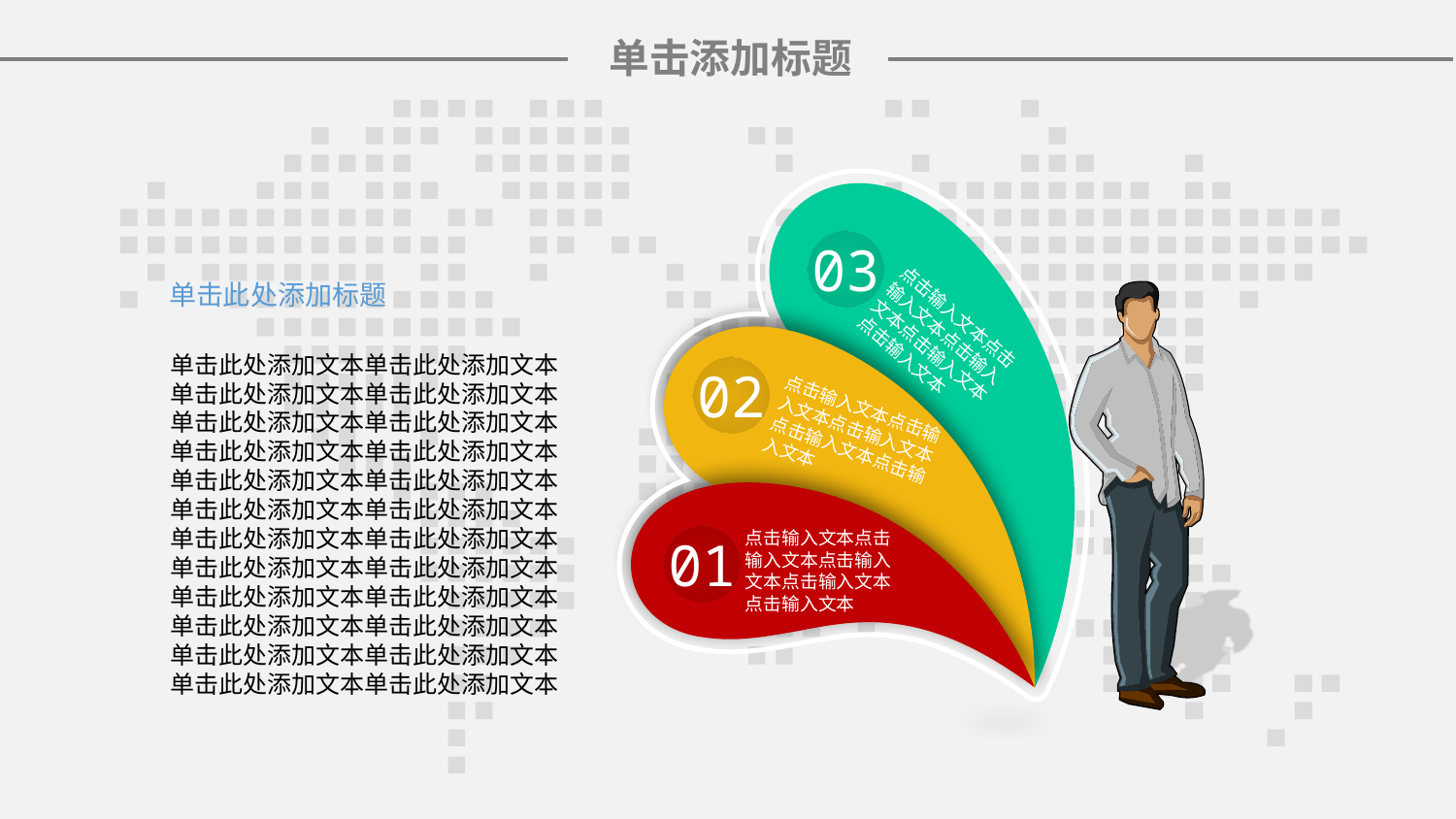

单击添加标题

03

02

01

单击此处添加标题

点击输入文本点击输入文本点击输入文本点击输入文本点击输入文本
单击此处添加文本单击此处添加文本
单击此处添加文本单击此处添加文本
单击此处添加文本单击此处添加文本
单击此处添加文本单击此处添加文本
单击此处添加文本单击此处添加文本
单击此处添加文本单击此处添加文本
单击此处添加文本单击此处添加文本
单击此处添加文本单击此处添加文本
单击此处添加文本单击此处添加文本
单击此处添加文本单击此处添加文本
单击此处添加文本单击此处添加文本
单击此处添加文本单击此处添加文本

点击输入文本点击输入文本点击输入文本点击输入文本点击输入文本
点击输入文本点击输入文本点击输入文本点击输入文本点击输入文本